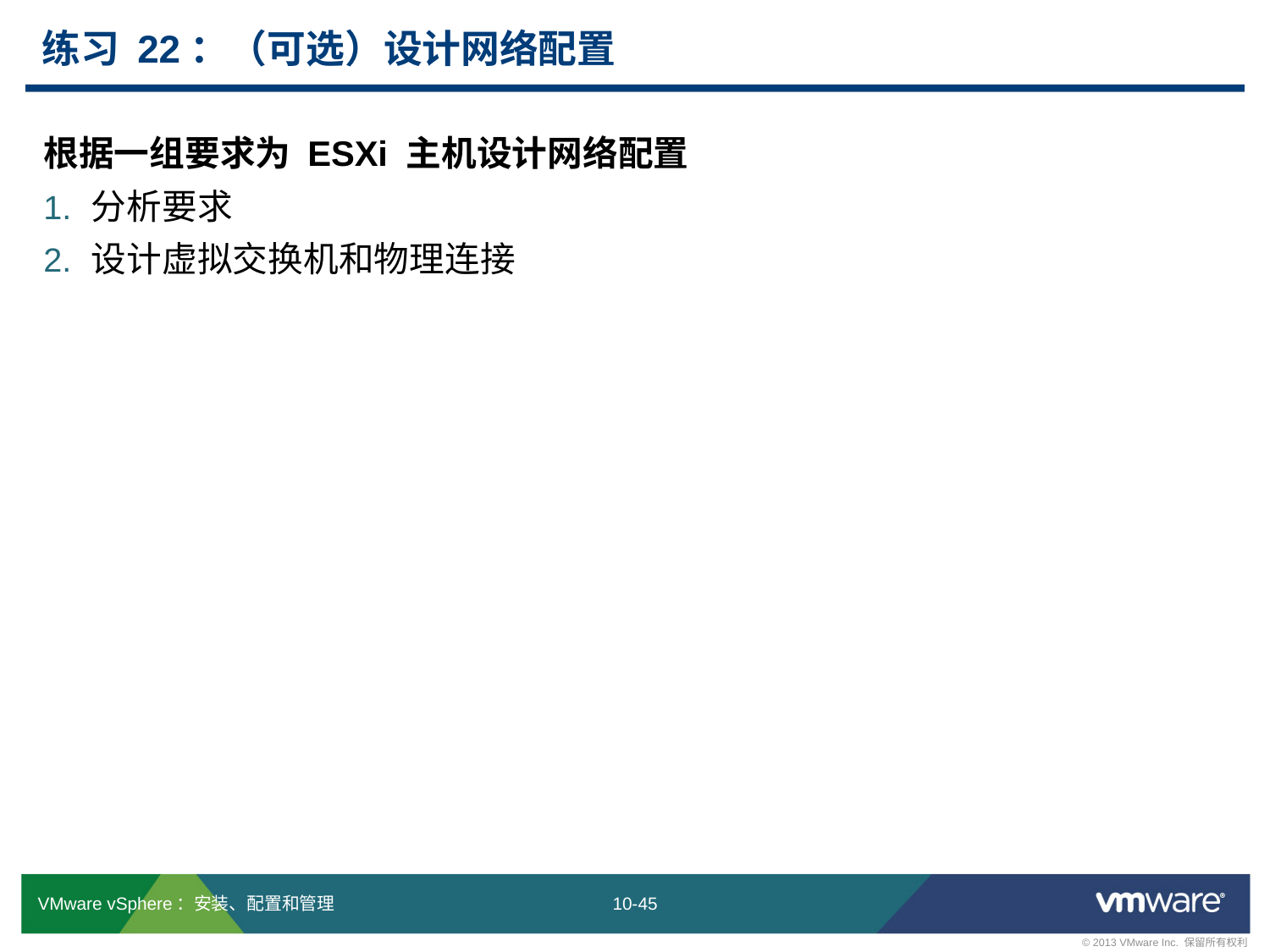

# 练习 22：（可选）设计网络配置
根据一组要求为 ESXi 主机设计网络配置
分析要求
设计虚拟交换机和物理连接